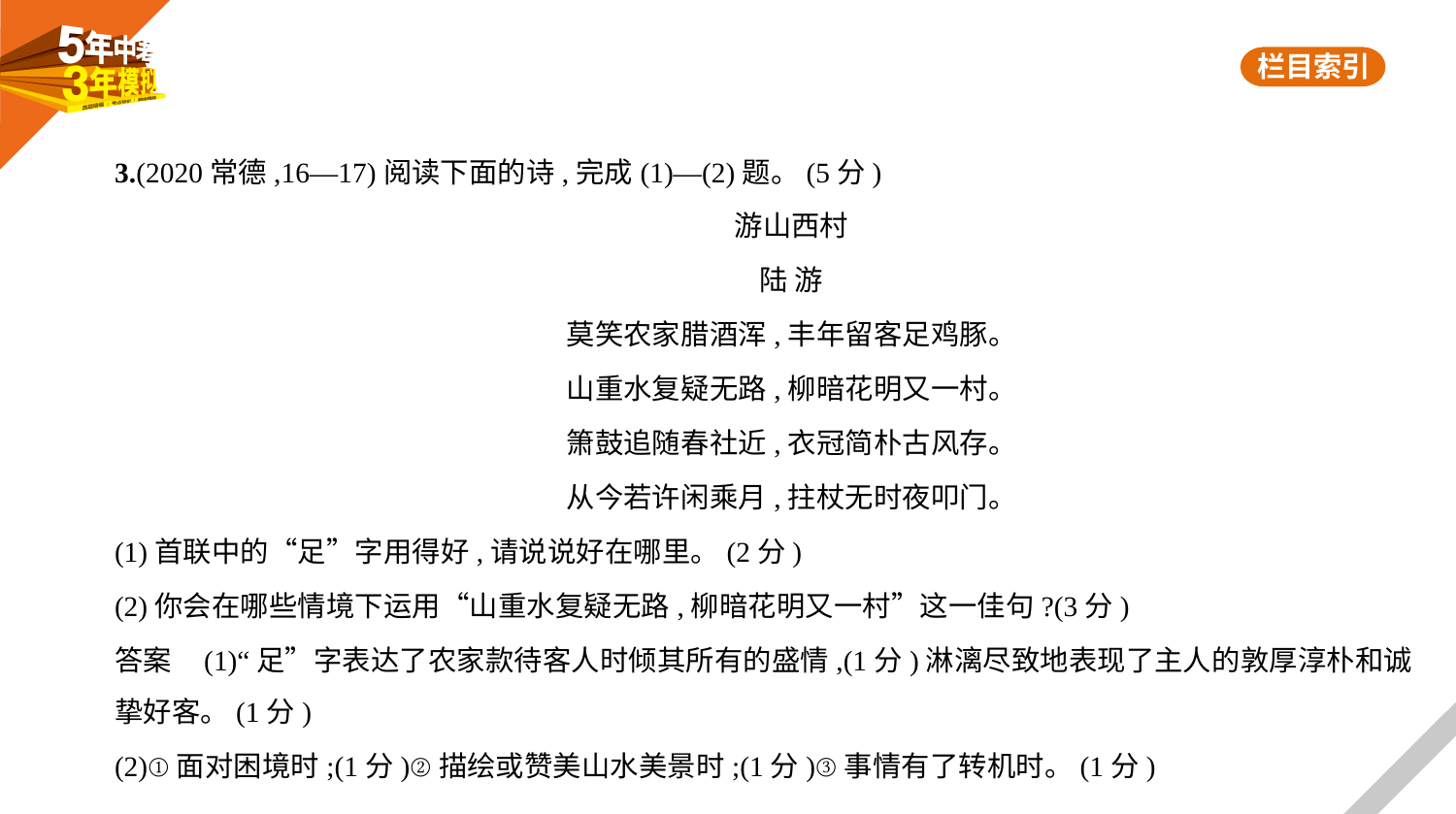

3.(2020常德,16—17)阅读下面的诗,完成(1)—(2)题。(5分)
游山西村
陆 游
莫笑农家腊酒浑,丰年留客足鸡豚。
山重水复疑无路,柳暗花明又一村。
箫鼓追随春社近,衣冠简朴古风存。
从今若许闲乘月,拄杖无时夜叩门。
(1)首联中的“足”字用得好,请说说好在哪里。(2分)
(2)你会在哪些情境下运用“山重水复疑无路,柳暗花明又一村”这一佳句?(3分)
答案    (1)“足”字表达了农家款待客人时倾其所有的盛情,(1分)淋漓尽致地表现了主人的敦厚淳朴和诚
挚好客。(1分)
(2)①面对困境时;(1分)②描绘或赞美山水美景时;(1分)③事情有了转机时。(1分)